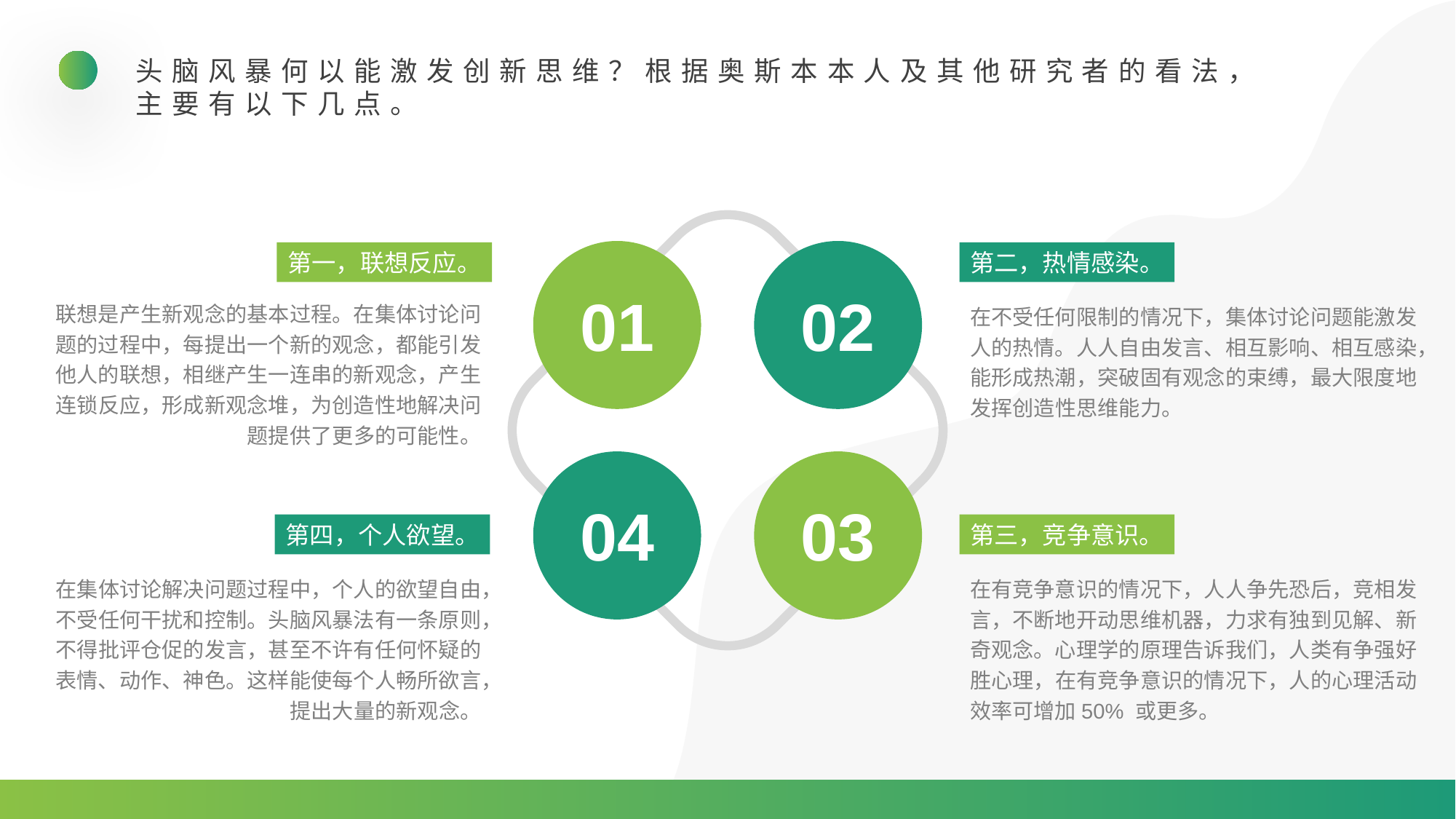

头脑风暴何以能激发创新思维？根据奥斯本本人及其他研究者的看法，主要有以下几点。

第一，联想反应。
第二，热情感染。
01
02
联想是产生新观念的基本过程。在集体讨论问题的过程中，每提出一个新的观念，都能引发他人的联想，相继产生一连串的新观念，产生连锁反应，形成新观念堆，为创造性地解决问题提供了更多的可能性。
在不受任何限制的情况下，集体讨论问题能激发人的热情。人人自由发言、相互影响、相互感染，能形成热潮，突破固有观念的束缚，最大限度地发挥创造性思维能力。
04
03
第四，个人欲望。
第三，竞争意识。
在集体讨论解决问题过程中，个人的欲望自由，不受任何干扰和控制。头脑风暴法有一条原则，不得批评仓促的发言，甚至不许有任何怀疑的表情、动作、神色。这样能使每个人畅所欲言，提出大量的新观念。
在有竞争意识的情况下，人人争先恐后，竞相发言，不断地开动思维机器，力求有独到见解、新奇观念。心理学的原理告诉我们，人类有争强好胜心理，在有竞争意识的情况下，人的心理活动效率可增加50% 或更多。